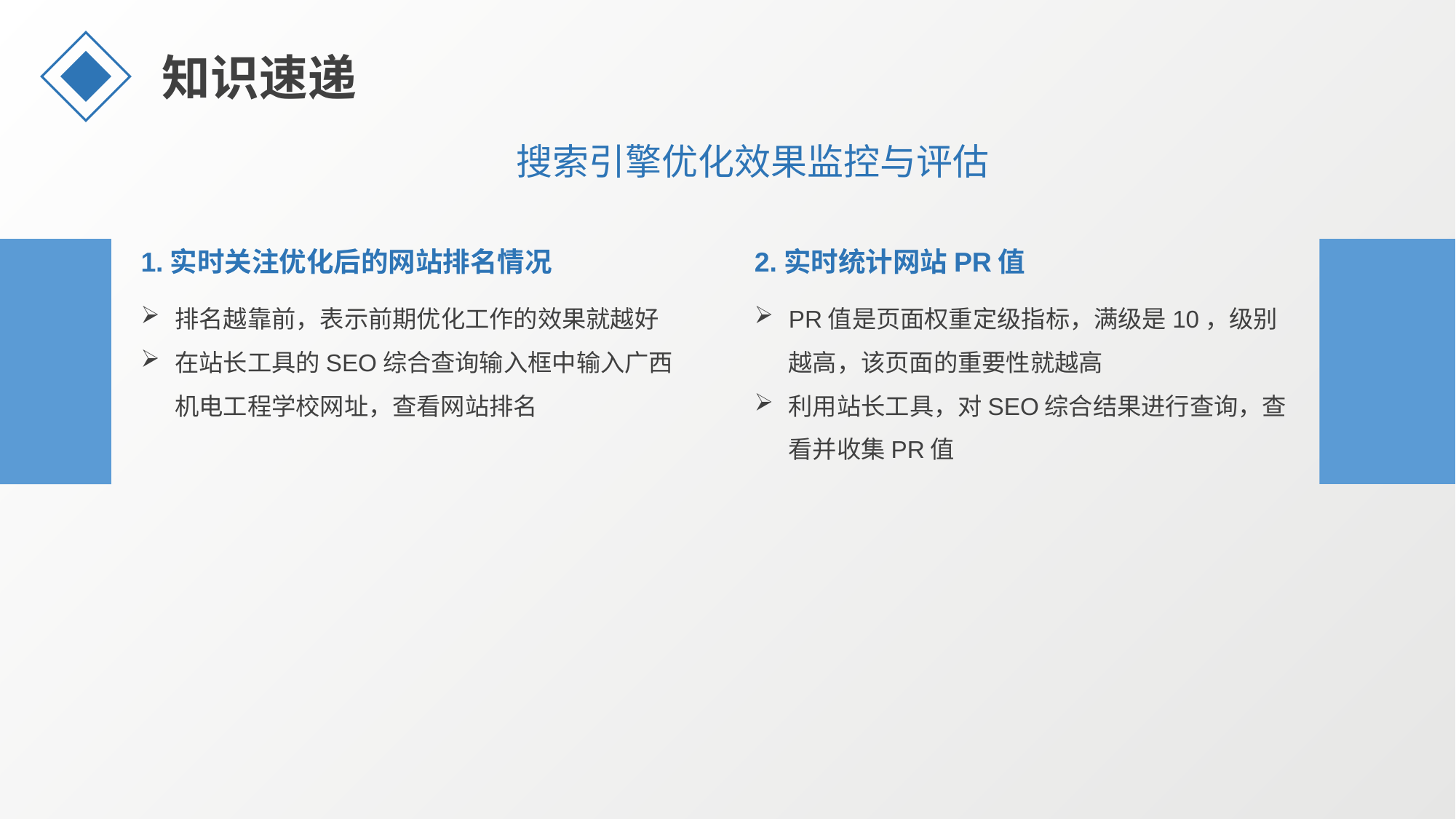

知识速递
搜索引擎优化效果监控与评估

1.实时关注优化后的网站排名情况
2.实时统计网站PR值

排名越靠前，表示前期优化工作的效果就越好
在站长工具的SEO综合查询输入框中输入广西机电工程学校网址，查看网站排名
PR值是页面权重定级指标，满级是10，级别越高，该页面的重要性就越高
利用站长工具，对SEO综合结果进行查询，查看并收集PR值